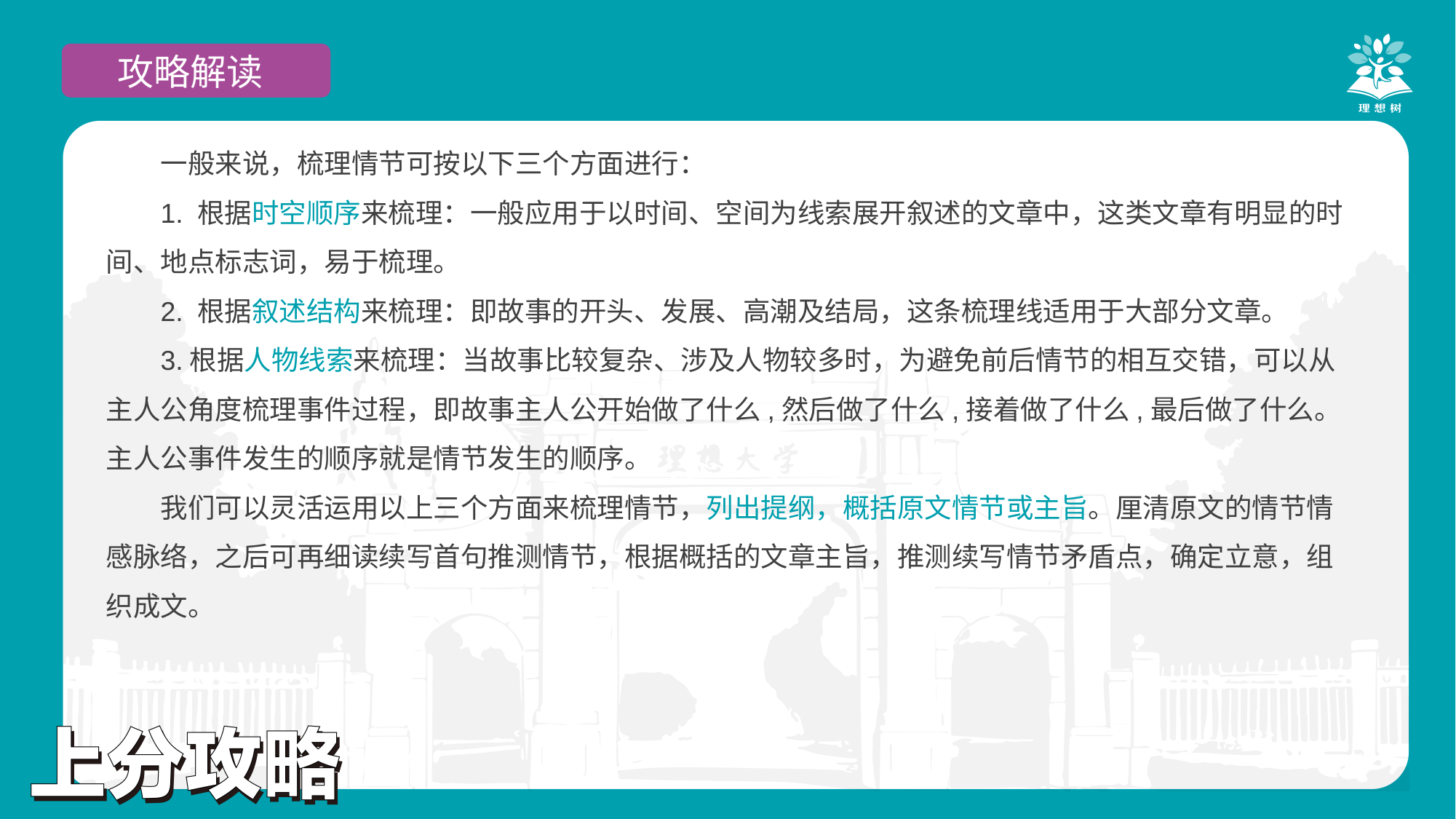

攻略解读
一般来说，梳理情节可按以下三个方面进行：
1. 根据时空顺序来梳理：一般应用于以时间、空间为线索展开叙述的文章中，这类文章有明显的时间、地点标志词，易于梳理。
2. 根据叙述结构来梳理：即故事的开头、发展、高潮及结局，这条梳理线适用于大部分文章。
3.根据人物线索来梳理：当故事比较复杂、涉及人物较多时，为避免前后情节的相互交错，可以从主人公角度梳理事件过程，即故事主人公开始做了什么,然后做了什么,接着做了什么,最后做了什么。主人公事件发生的顺序就是情节发生的顺序。
我们可以灵活运用以上三个方面来梳理情节，列出提纲，概括原文情节或主旨。厘清原文的情节情感脉络，之后可再细读续写首句推测情节，根据概括的文章主旨，推测续写情节矛盾点，确定立意，组织成文。